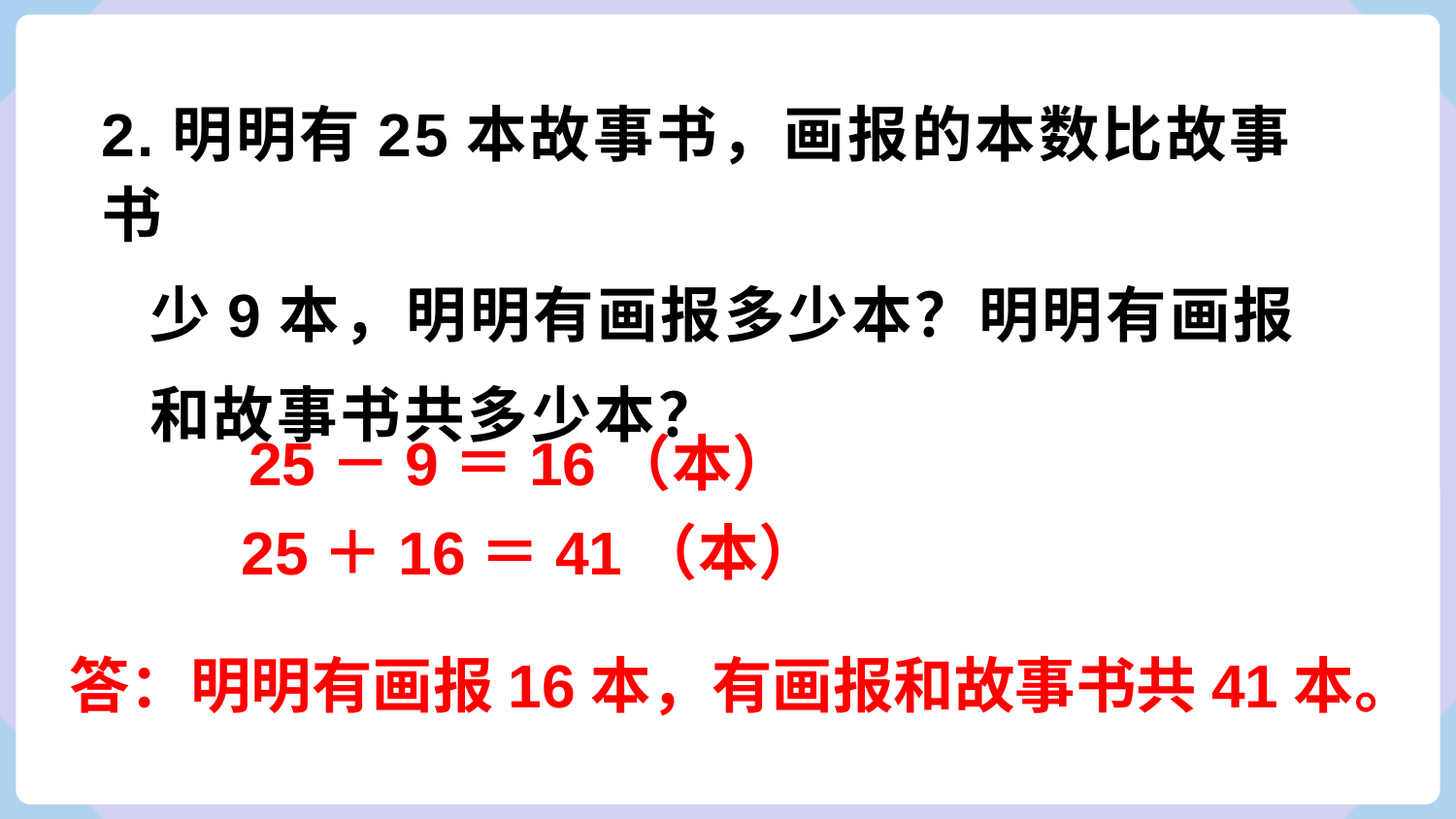

2.明明有25本故事书，画报的本数比故事书
  少9本，明明有画报多少本？明明有画报
  和故事书共多少本？

25－9＝16（本）
 25＋16＝41（本）
答：明明有画报16本，有画报和故事书共41本。